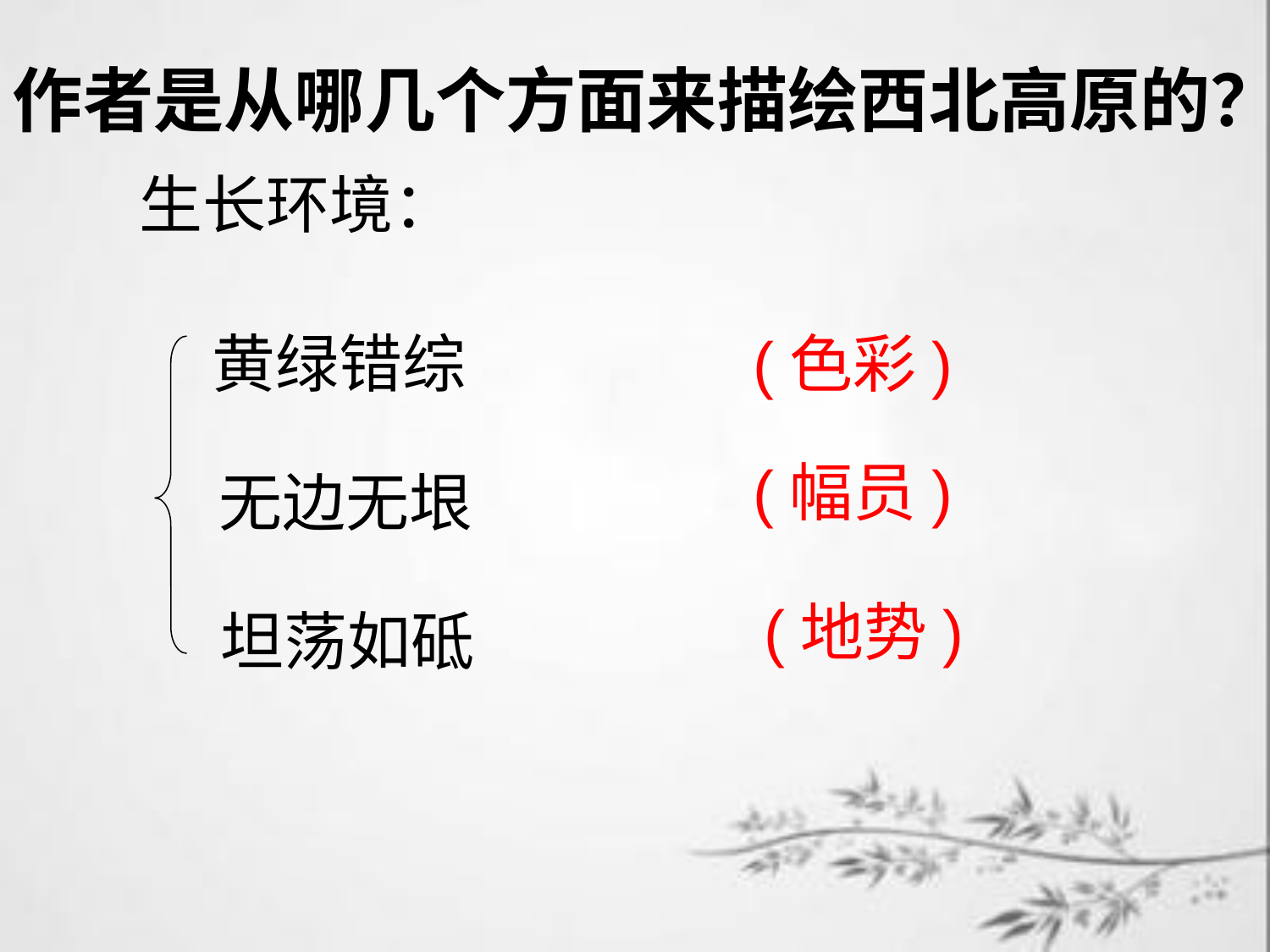

作者是从哪几个方面来描绘西北高原的？

生长环境：
黄绿错综
(色彩)

(幅员)
无边无垠
(地势)
坦荡如砥